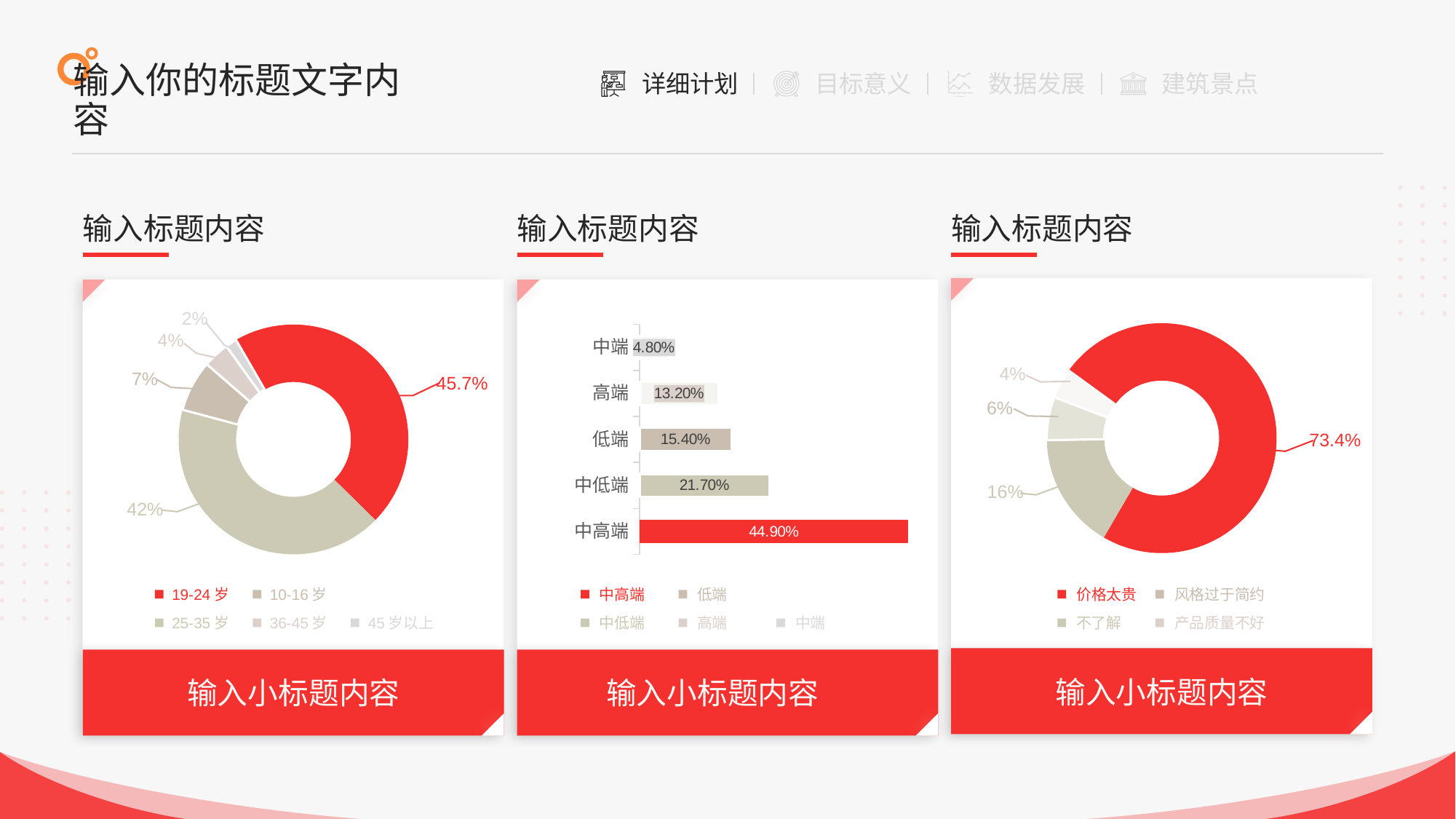

输入你的标题文字内容
输入标题内容
输入标题内容
输入标题内容

2%

### Chart

| Category | 占比 |
|---|---|
| 价格太贵 | 0.734 |
| 不了解 | 0.163 |
| 风格过于简约 | 0.061 |
| 产品质量不好 | 0.042 |

### Chart

| Category | 占比 |
|---|---|
| 中高端 | 0.449 |
| 中低端 | 0.217 |
| 低端 | 0.154 |
| 高端 | 0.132 |
| 中端 | 0.048 |

### Chart

| Category | 年龄占比 |
|---|---|
| 19-24岁 | 0.457 |
| 25-35岁 | 0.418 |
| 10-16岁 | 0.072 |
| 36-45岁 | 0.037 |
| 45岁以上 | 0.016 |
4%

4%
7%
45.7%

6%

73.4%

16%

42%

19-24岁
10-16岁
中高端
低端
价格太贵
风格过于简约

25-35岁
36-45岁
45岁以上
中低端
高端
中端
不了解
产品质量不好

输入小标题内容
输入小标题内容
输入小标题内容